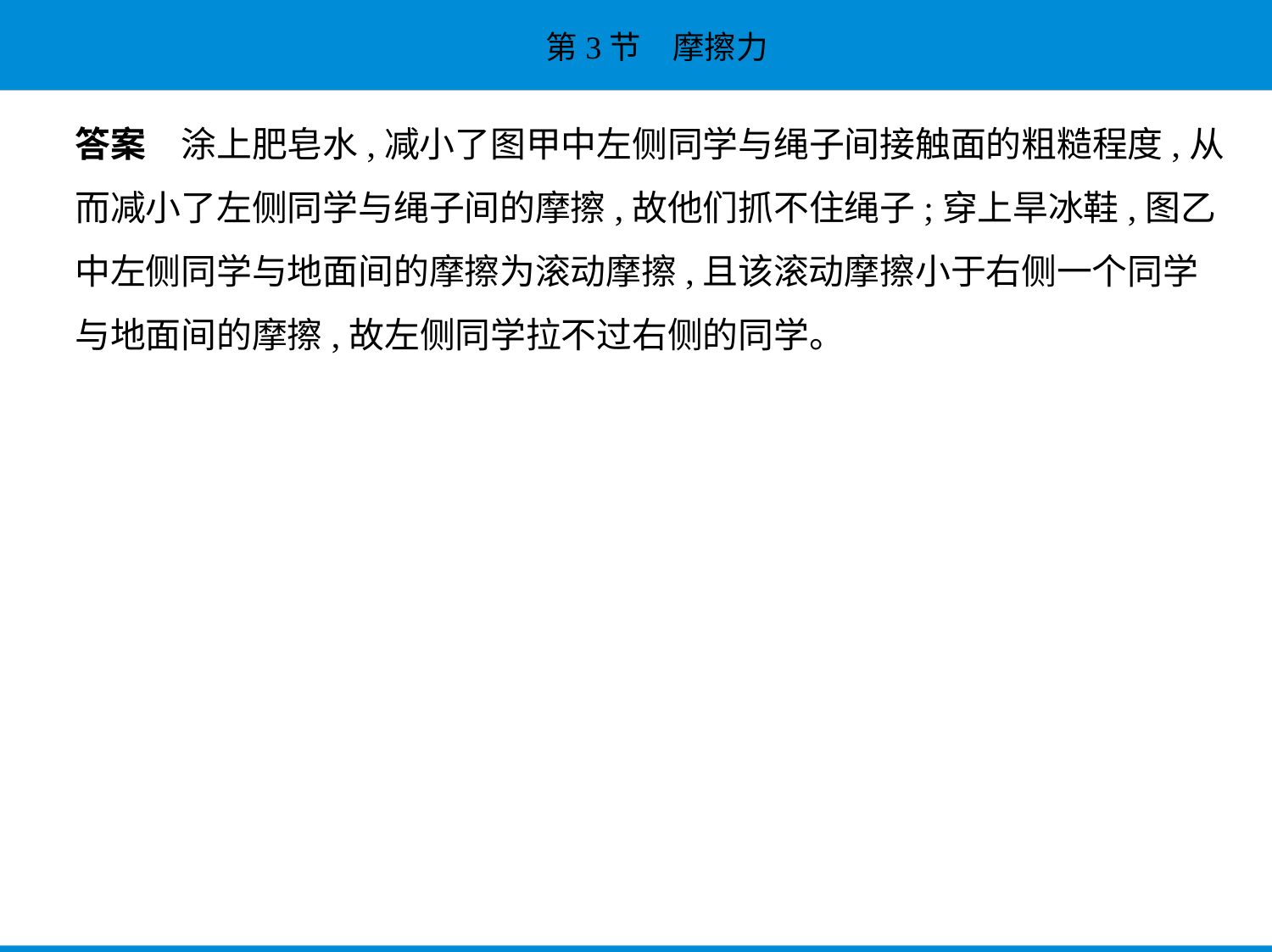

答案　涂上肥皂水,减小了图甲中左侧同学与绳子间接触面的粗糙程度,从
而减小了左侧同学与绳子间的摩擦,故他们抓不住绳子;穿上旱冰鞋,图乙
中左侧同学与地面间的摩擦为滚动摩擦,且该滚动摩擦小于右侧一个同学
与地面间的摩擦,故左侧同学拉不过右侧的同学。